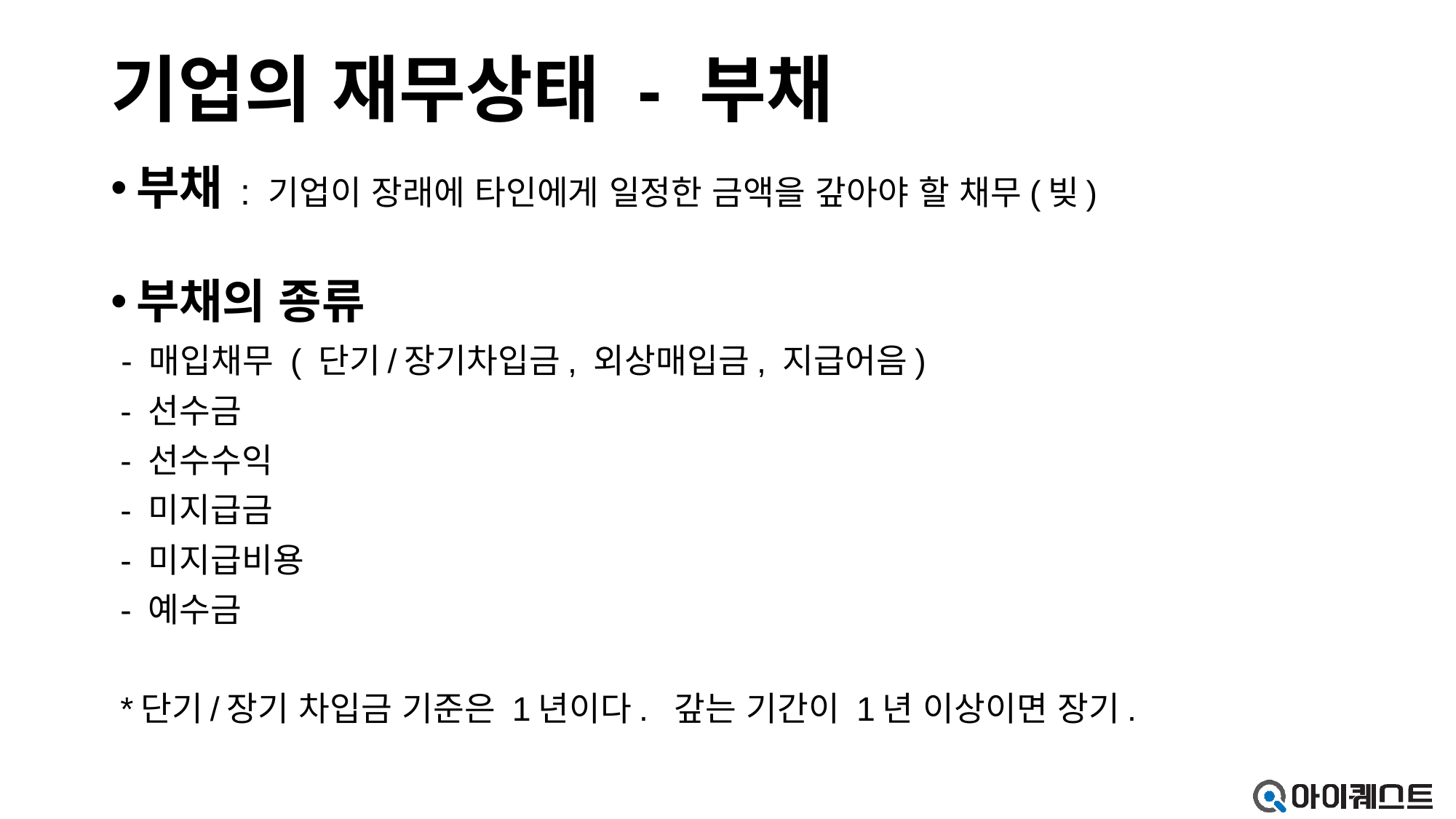

# 기업의 재무상태 - 부채
부채 : 기업이 장래에 타인에게 일정한 금액을 갚아야 할 채무(빚)

부채의 종류
 - 매입채무 ( 단기/장기차입금, 외상매입금, 지급어음)
 - 선수금
 - 선수수익
 - 미지급금
 - 미지급비용
 - 예수금

 *단기/장기 차입금 기준은 1년이다.  갚는 기간이 1년 이상이면 장기.